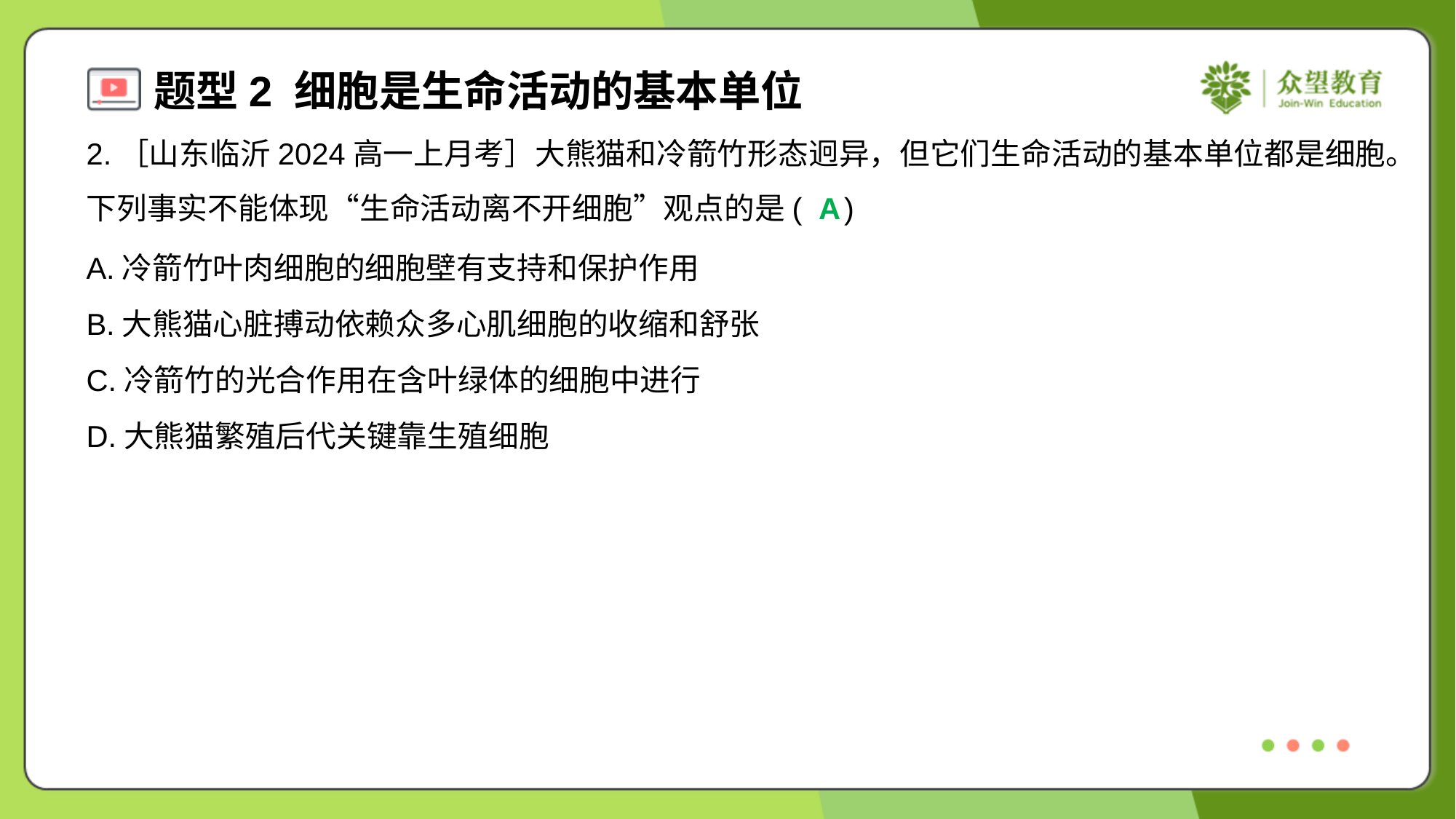

2.［山东临沂2024高一上月考］大熊猫和冷箭竹形态迥异，但它们生命活动的基本单位都是细胞。
下列事实不能体现“生命活动离不开细胞”观点的是(     )
A
A.冷箭竹叶肉细胞的细胞壁有支持和保护作用
B.大熊猫心脏搏动依赖众多心肌细胞的收缩和舒张
C.冷箭竹的光合作用在含叶绿体的细胞中进行
D.大熊猫繁殖后代关键靠生殖细胞